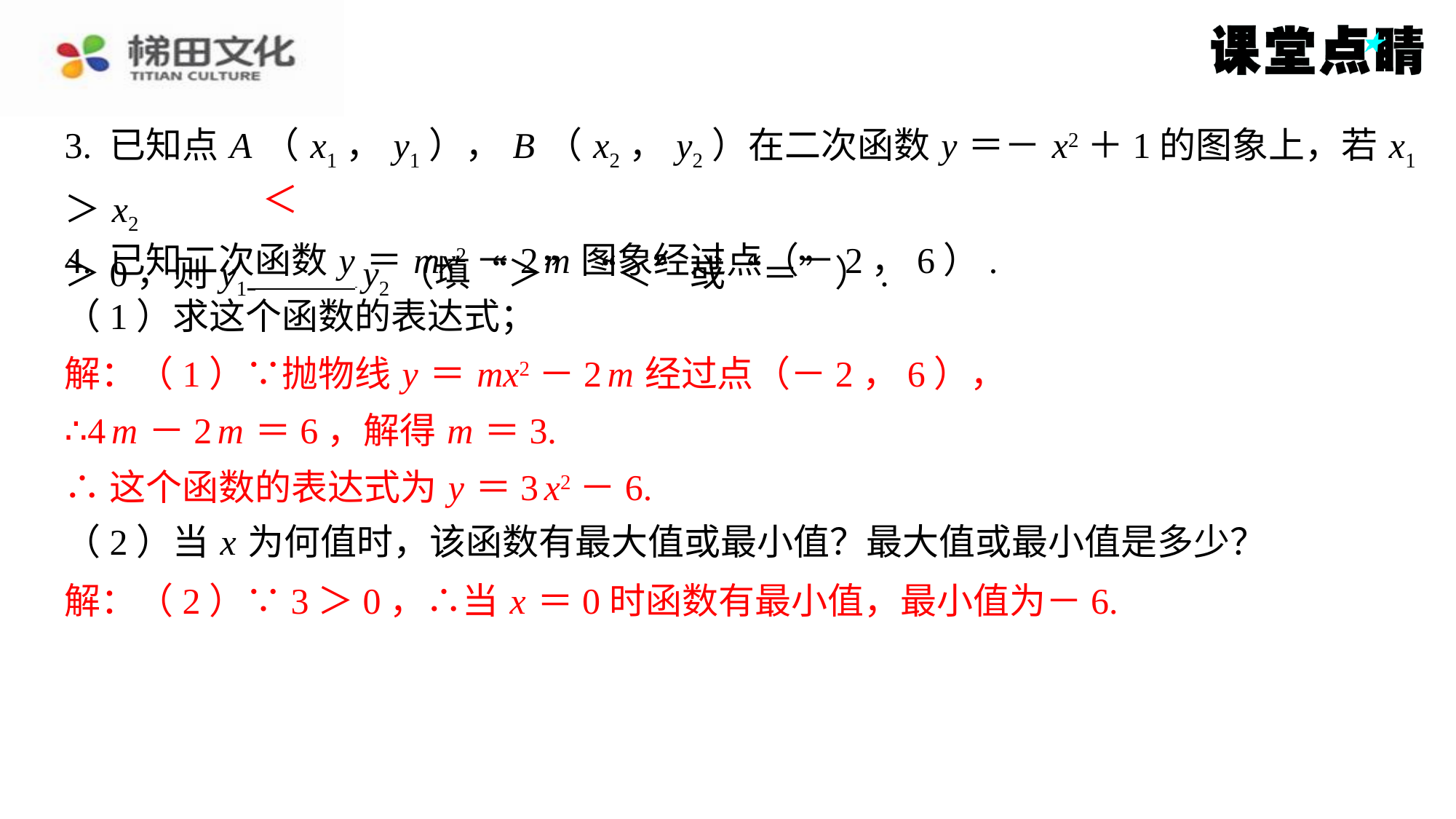

3. 已知点 A （ x1， y1）， B （ x2， y2）在二次函数 y ＝－ x2＋1的图象上，若 x1＞ x2
＞0，则 y1                y2（填“＞”“＜”或“＝”）.
＜
4. 已知二次函数 y ＝ mx2－2 m 图象经过点（－2，6）.
（1）求这个函数的表达式；
解：（1）∵抛物线 y ＝ mx2－2 m 经过点（－2，6），
∴4 m －2 m ＝6，解得 m ＝3.
∴这个函数的表达式为 y ＝3 x2－6.
（2）当 x 为何值时，该函数有最大值或最小值？最大值或最小值是多少？
解：（2）∵3＞0，∴当 x ＝0时函数有最小值，最小值为－6.
解：（1）∵抛物线 y ＝ mx2－2 m 经过点（－2，6），
∴4 m －2 m ＝6，解得 m ＝3.
∴这个函数的表达式为 y ＝3 x2－6.
解：（2）∵3＞0，∴当 x ＝0时函数有最小值，最小值为－6.